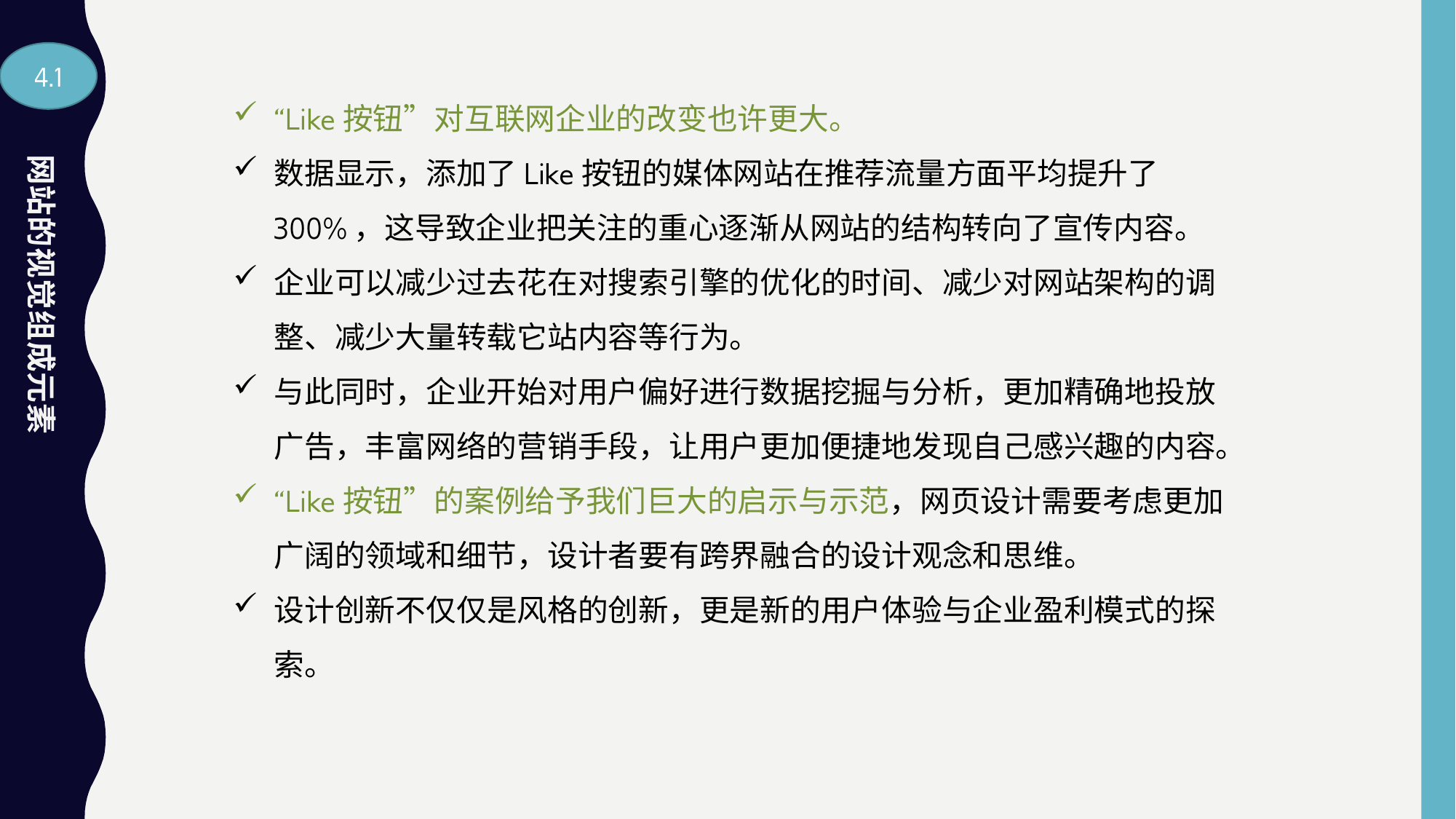

4.1
“Like按钮”对互联网企业的改变也许更大。
数据显示，添加了Like按钮的媒体网站在推荐流量方面平均提升了300%，这导致企业把关注的重心逐渐从网站的结构转向了宣传内容。
企业可以减少过去花在对搜索引擎的优化的时间、减少对网站架构的调整、减少大量转载它站内容等行为。
与此同时，企业开始对用户偏好进行数据挖掘与分析，更加精确地投放广告，丰富网络的营销手段，让用户更加便捷地发现自己感兴趣的内容。
“Like按钮”的案例给予我们巨大的启示与示范，网页设计需要考虑更加广阔的领域和细节，设计者要有跨界融合的设计观念和思维。
设计创新不仅仅是风格的创新，更是新的用户体验与企业盈利模式的探索。
网站的视觉组成元素